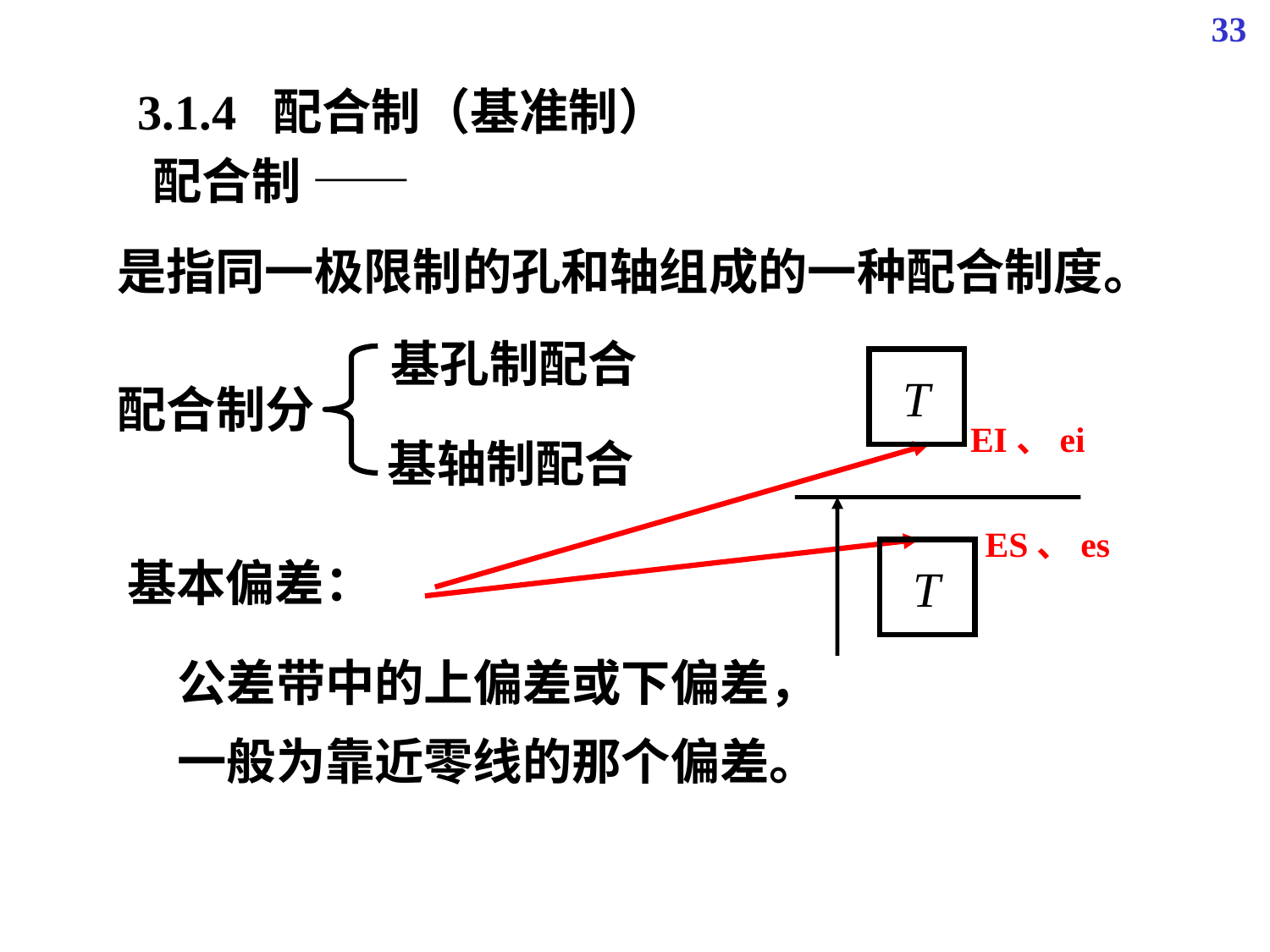

33
  3.1.4  配合制（基准制）
配合制 ——
是指同一极限制的孔和轴组成的一种配合制度。
基孔制配合

T
EI、ei

ES、es
T
配合制分
基轴制配合

基本偏差：
公差带中的上偏差或下偏差，
一般为靠近零线的那个偏差。